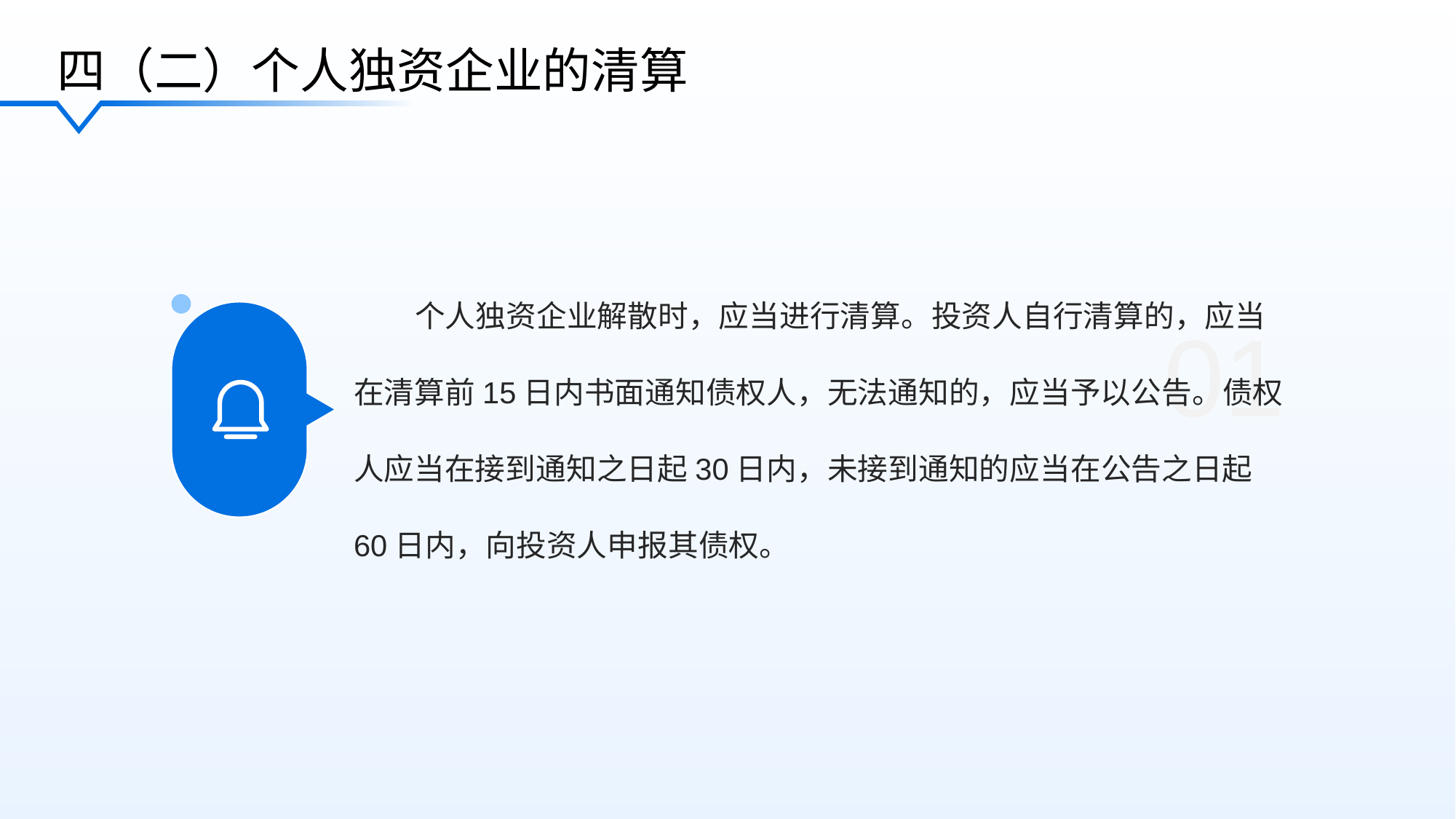

四（二）个人独资企业的清算

01

        个人独资企业解散时，应当进行清算。投资人自行清算的，应当在清算前15日内书面通知债权人，无法通知的，应当予以公告。债权人应当在接到通知之日起30日内，未接到通知的应当在公告之日起60日内，向投资人申报其债权。